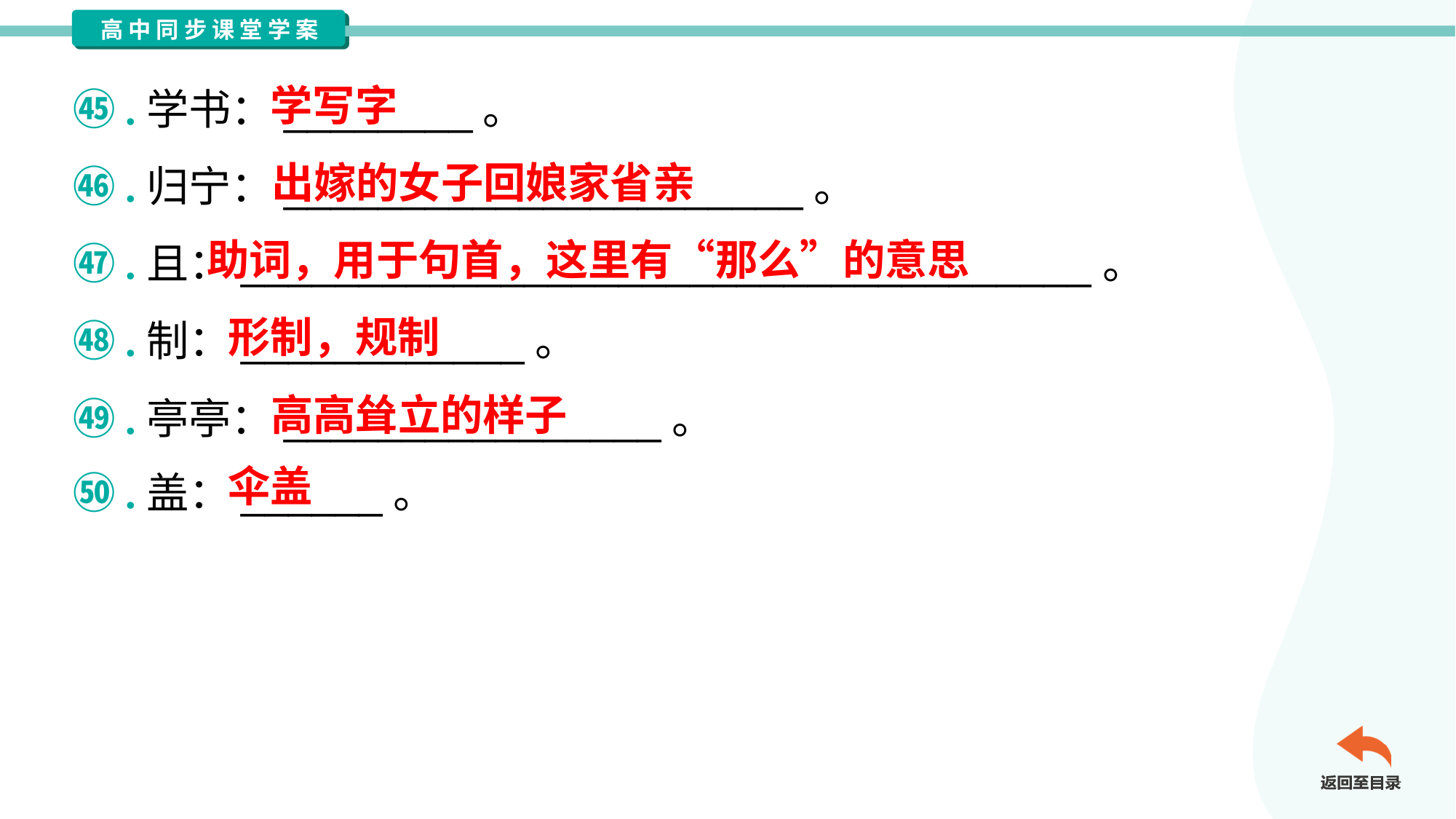

学写字
㊺.学书：________。
㊻.归宁：______________________。
㊼.且：____________________________________。
㊽.制：____________。
㊾.亭亭：________________。
㊿.盖：______。
出嫁的女子回娘家省亲
助词，用于句首，这里有“那么”的意思
形制，规制
高高耸立的样子
伞盖